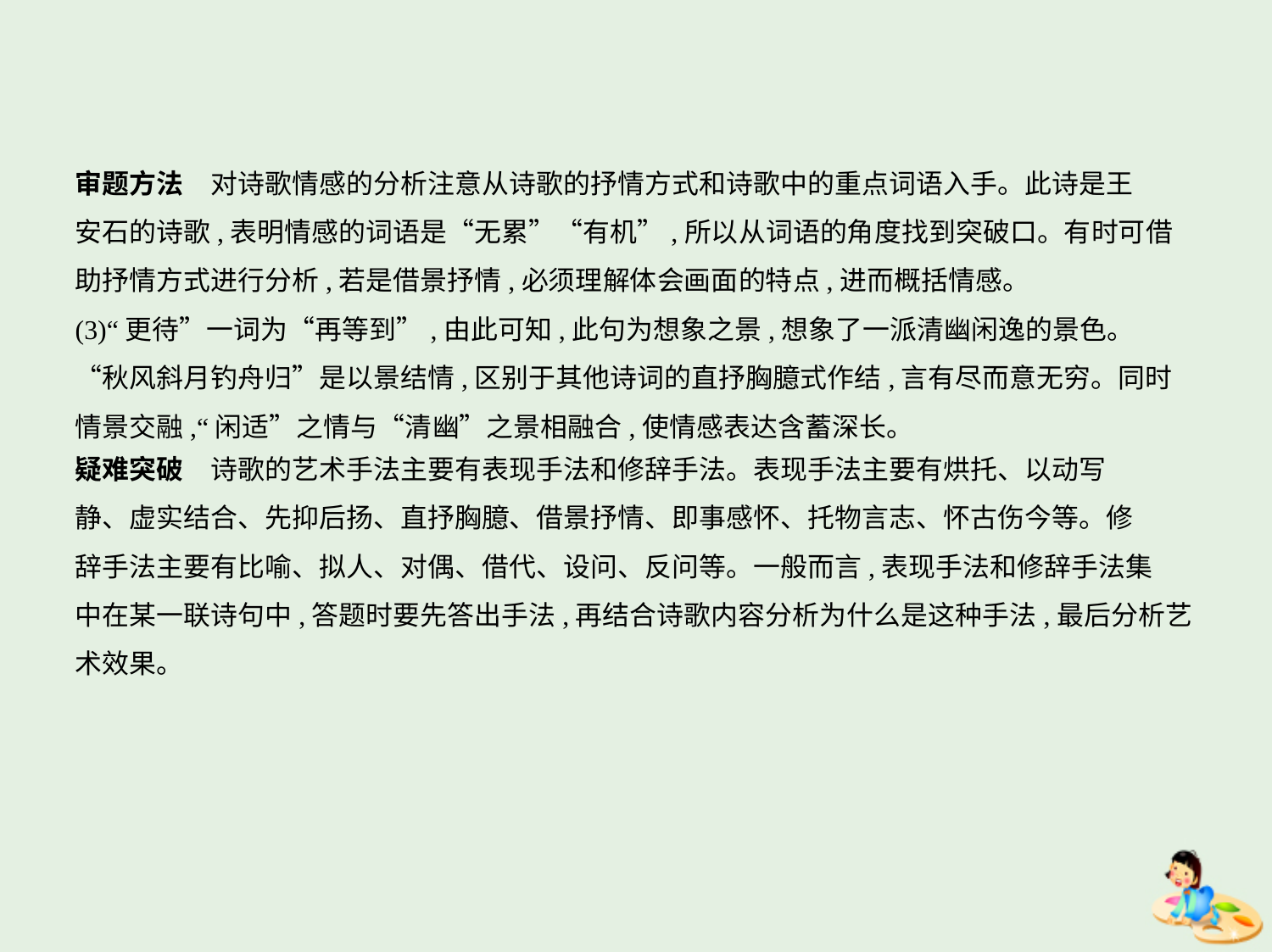

审题方法　对诗歌情感的分析注意从诗歌的抒情方式和诗歌中的重点词语入手。此诗是王
安石的诗歌,表明情感的词语是“无累”“有机”,所以从词语的角度找到突破口。有时可借
助抒情方式进行分析,若是借景抒情,必须理解体会画面的特点,进而概括情感。
(3)“更待”一词为“再等到”,由此可知,此句为想象之景,想象了一派清幽闲逸的景色。
“秋风斜月钓舟归”是以景结情,区别于其他诗词的直抒胸臆式作结,言有尽而意无穷。同时
情景交融,“闲适”之情与“清幽”之景相融合,使情感表达含蓄深长。
疑难突破　诗歌的艺术手法主要有表现手法和修辞手法。表现手法主要有烘托、以动写
静、虚实结合、先抑后扬、直抒胸臆、借景抒情、即事感怀、托物言志、怀古伤今等。修
辞手法主要有比喻、拟人、对偶、借代、设问、反问等。一般而言,表现手法和修辞手法集
中在某一联诗句中,答题时要先答出手法,再结合诗歌内容分析为什么是这种手法,最后分析艺
术效果。